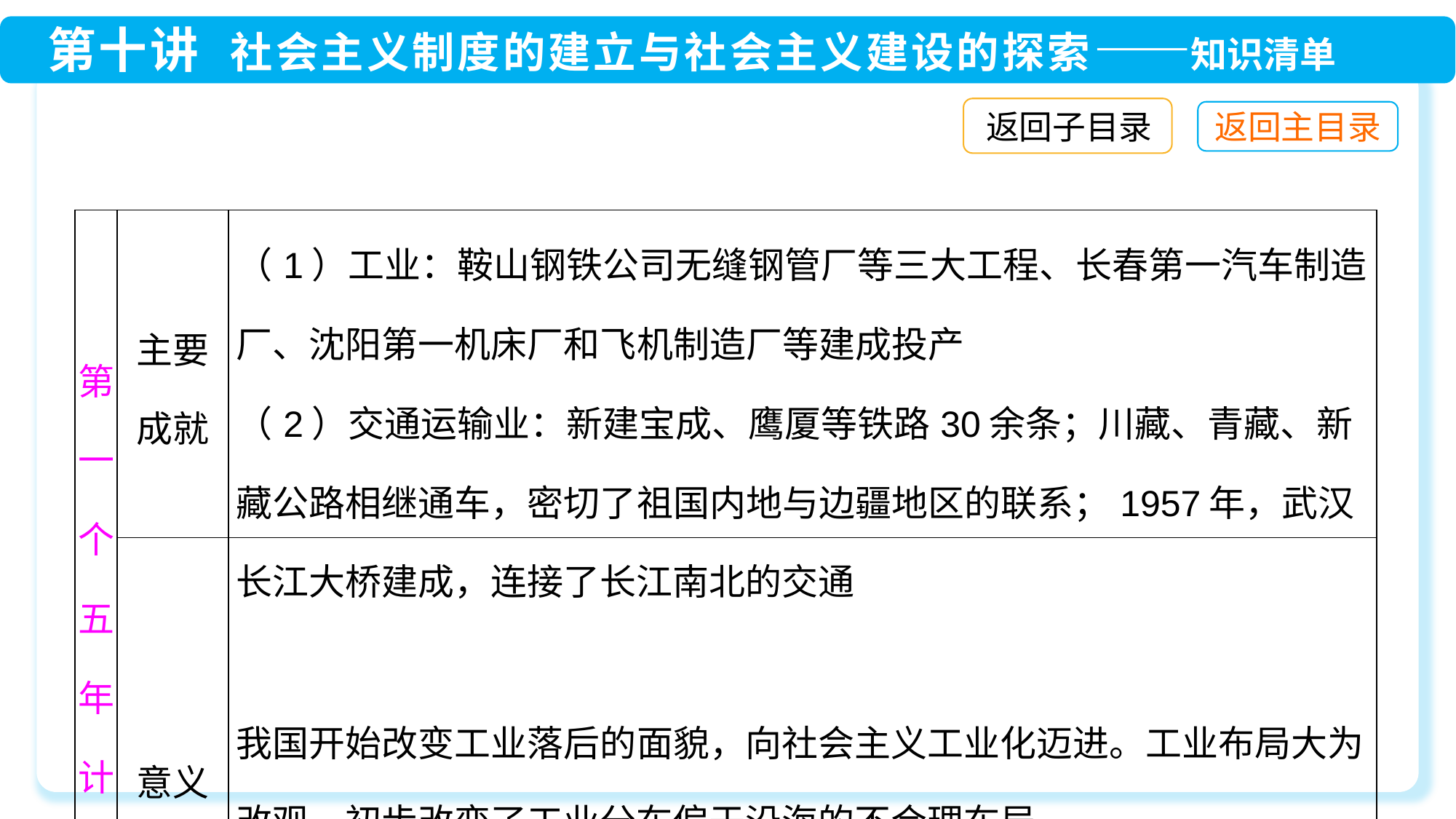

返回子目录
| 第一个五年计划 | 主要 成就 | （1）工业：鞍山钢铁公司无缝钢管厂等三大工程、长春第一汽车制造厂、沈阳第一机床厂和飞机制造厂等建成投产 （2）交通运输业：新建宝成、鹰厦等铁路30余条；川藏、青藏、新藏公路相继通车，密切了祖国内地与边疆地区的联系；1957年，武汉长江大桥建成，连接了长江南北的交通 |
| --- | --- | --- |
|  | 意义 | 我国开始改变工业落后的面貌，向社会主义工业化迈进。工业布局大为改观，初步改变了工业分布偏于沿海的不合理布局 |